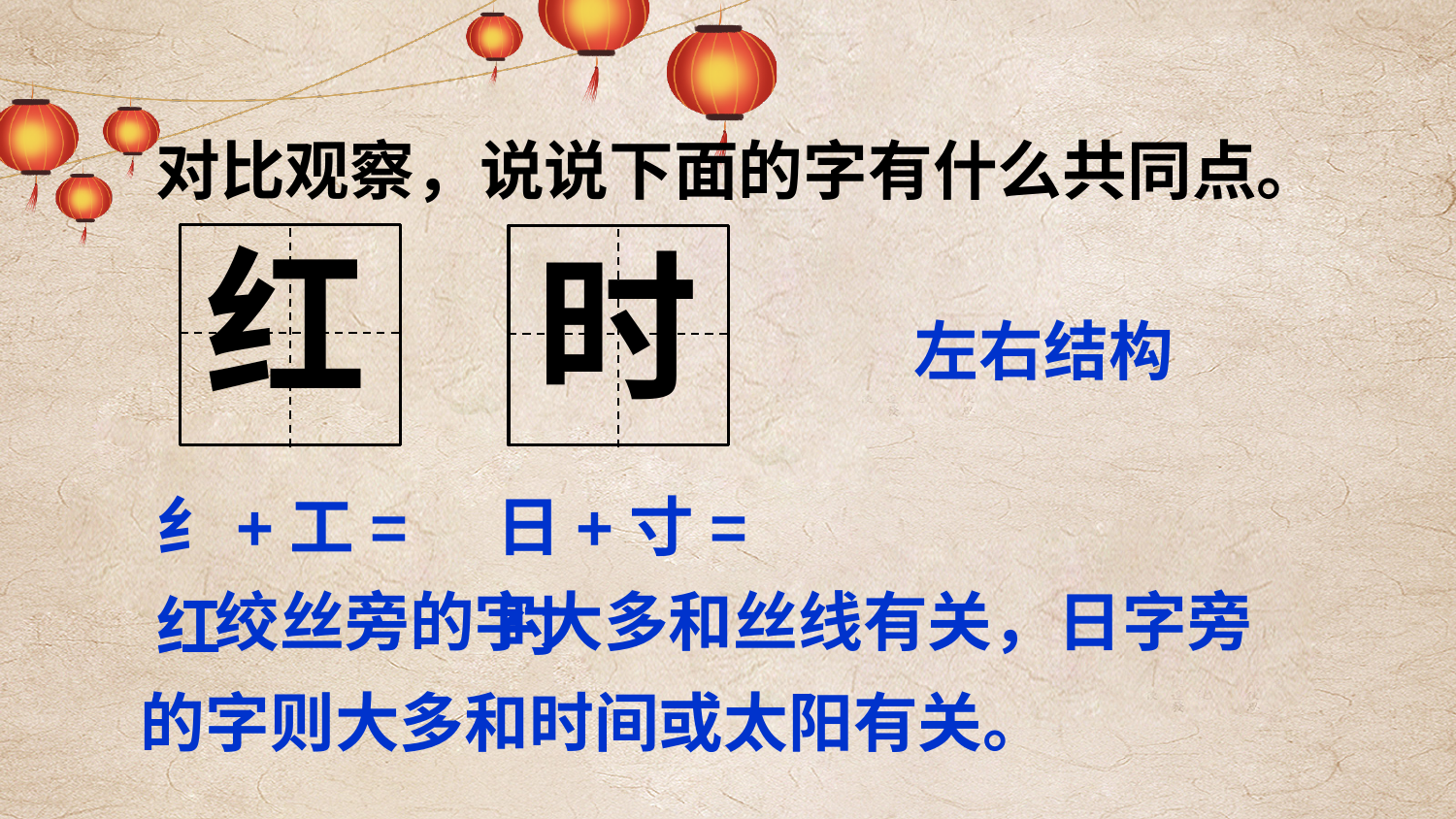

对比观察，说说下面的字有什么共同点。
红
时

左右结构
纟+工=红
日+寸=时
    绞丝旁的字大多和丝线有关，日字旁的字则大多和时间或太阳有关。